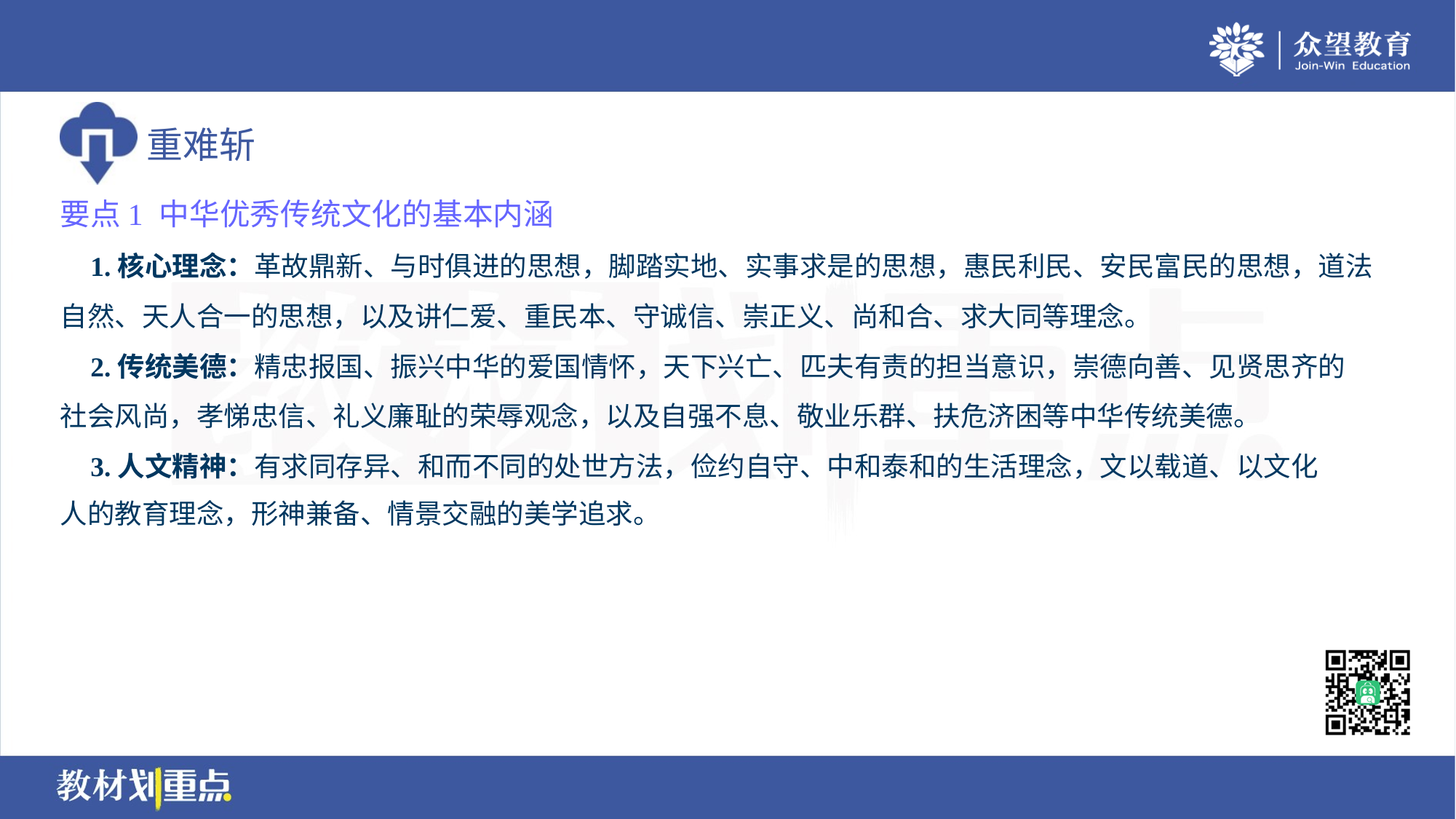

要点1 中华优秀传统文化的基本内涵
    1.核心理念：革故鼎新、与时俱进的思想，脚踏实地、实事求是的思想，惠民利民、安民富民的思想，道法
自然、天人合一的思想，以及讲仁爱、重民本、守诚信、崇正义、尚和合、求大同等理念。
    2.传统美德：精忠报国、振兴中华的爱国情怀，天下兴亡、匹夫有责的担当意识，崇德向善、见贤思齐的
社会风尚，孝悌忠信、礼义廉耻的荣辱观念，以及自强不息、敬业乐群、扶危济困等中华传统美德。
    3.人文精神：有求同存异、和而不同的处世方法，俭约自守、中和泰和的生活理念，文以载道、以文化
人的教育理念，形神兼备、情景交融的美学追求。